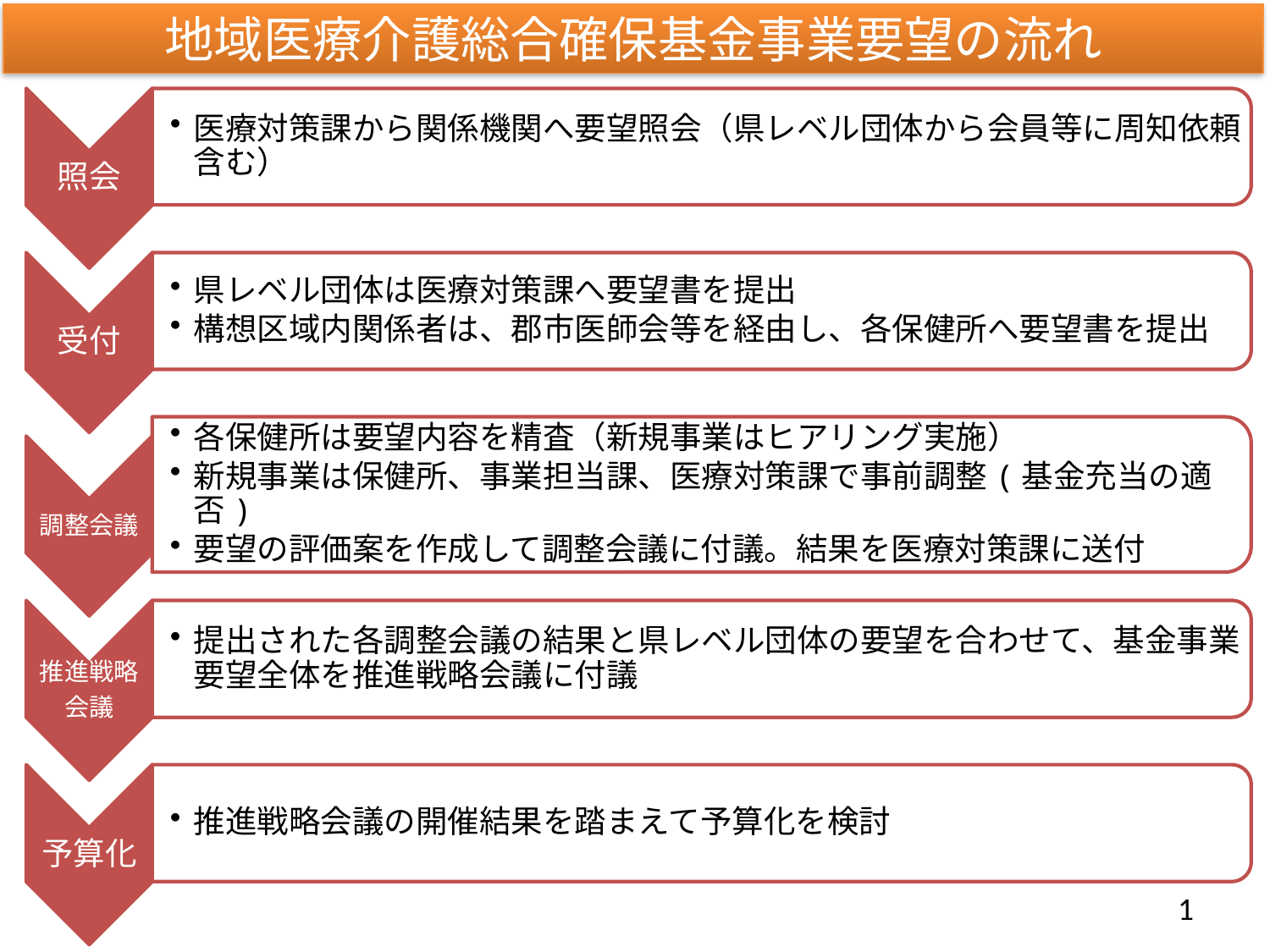

地域医療介護総合確保基金事業要望の流れ
照会
医療対策課から関係機関へ要望照会（県レベル団体から会員等に周知依頼含む）
受付
県レベル団体は医療対策課へ要望書を提出
構想区域内関係者は、郡市医師会等を経由し、各保健所へ要望書を提出
調整会議
各保健所は要望内容を精査（新規事業はヒアリング実施）
新規事業は保健所、事業担当課、医療対策課で事前調整(基金充当の適否)
要望の評価案を作成して調整会議に付議。結果を医療対策課に送付
推進戦略
会議
提出された各調整会議の結果と県レベル団体の要望を合わせて、基金事業要望全体を推進戦略会議に付議
予算化
推進戦略会議の開催結果を踏まえて予算化を検討
1